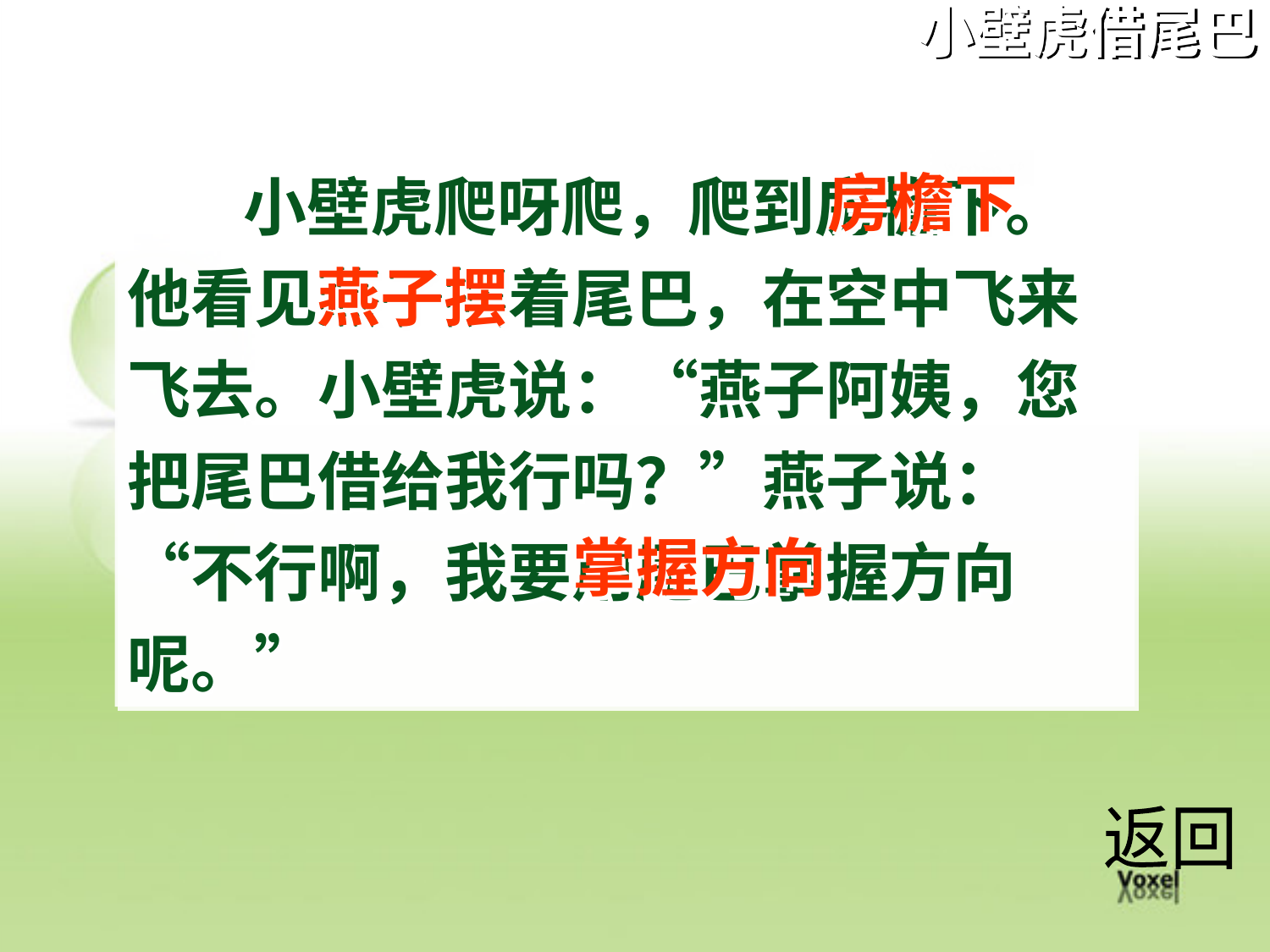

小壁虎借尾巴
房檐下
       小壁虎爬呀爬，爬到房檐下。他看见燕子摆着尾巴，在空中飞来飞去。小壁虎说：“燕子阿姨，您把尾巴借给我行吗？”燕子说：“不行啊，我要用尾巴掌握方向呢。”
燕子摆
掌握方向
返回